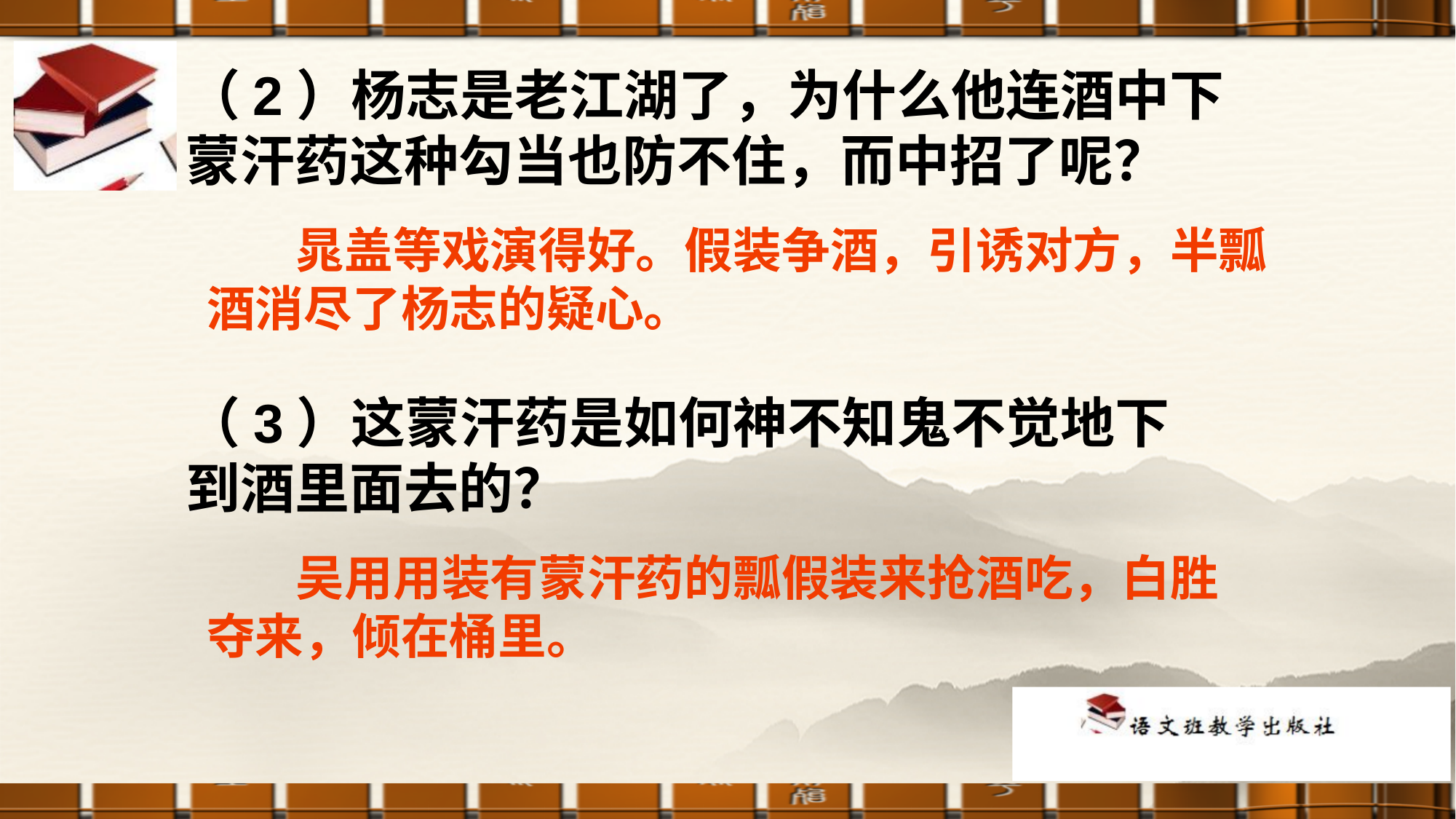

（2）杨志是老江湖了，为什么他连酒中下蒙汗药这种勾当也防不住，而中招了呢？
       晁盖等戏演得好。假装争酒，引诱对方，半瓢酒消尽了杨志的疑心。
（3）这蒙汗药是如何神不知鬼不觉地下到酒里面去的？
       吴用用装有蒙汗药的瓢假装来抢酒吃，白胜夺来，倾在桶里。